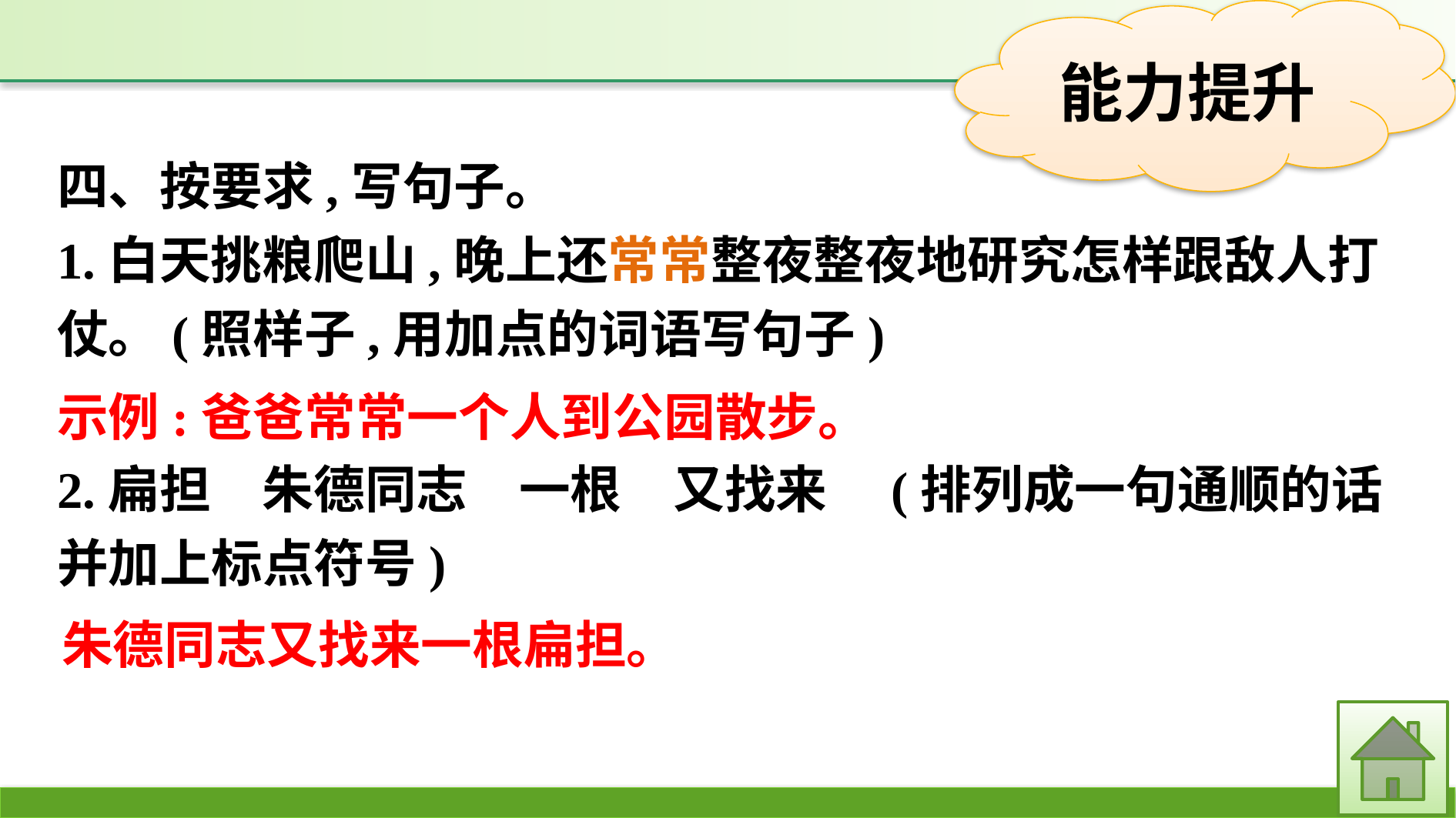

四、按要求,写句子。
1.白天挑粮爬山,晚上还常常整夜整夜地研究怎样跟敌人打仗。(照样子,用加点的词语写句子)
示例:爸爸常常一个人到公园散步。
2.扁担　朱德同志　一根　又找来　(排列成一句通顺的话并加上标点符号)
朱德同志又找来一根扁担。